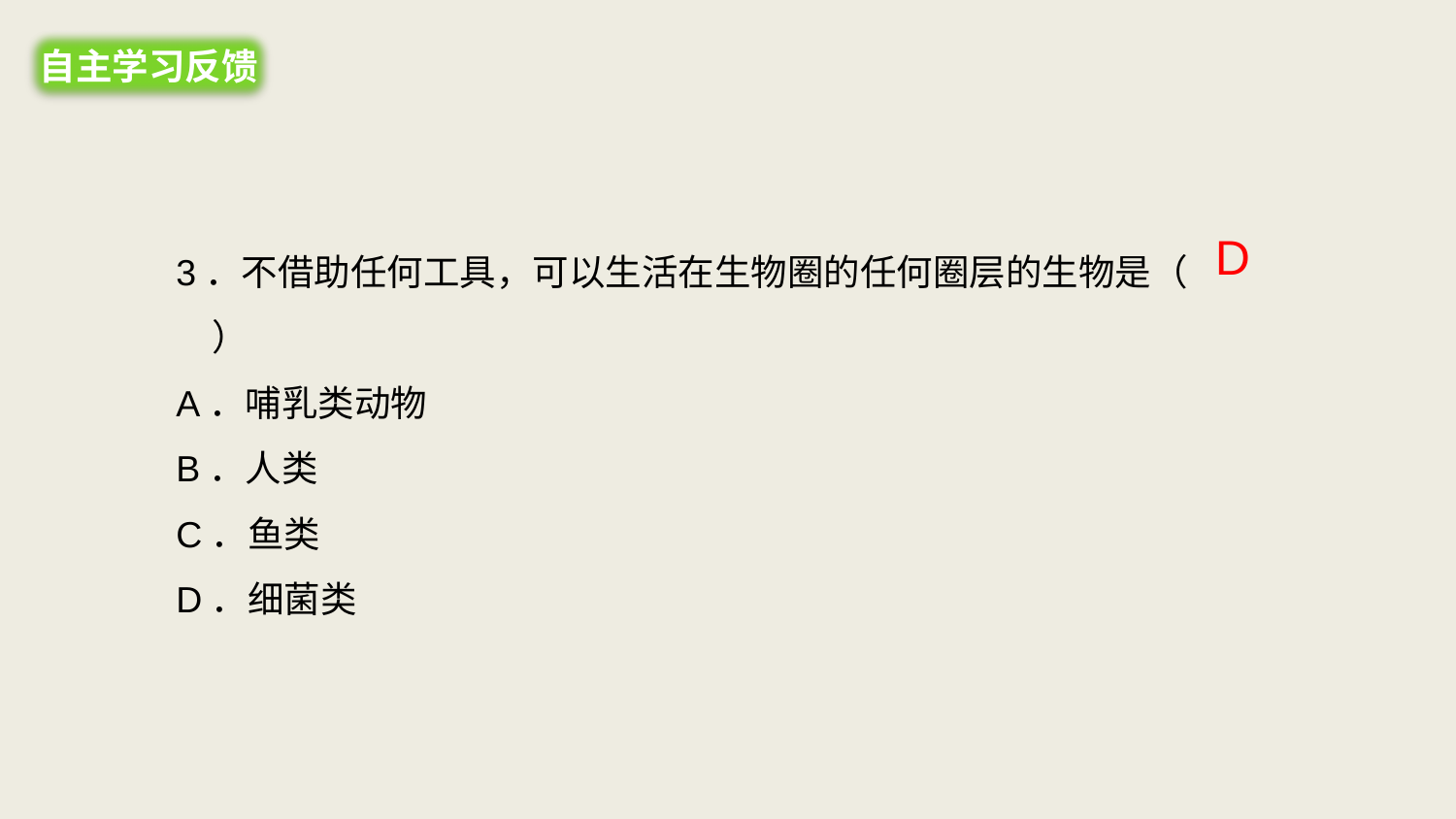

自主学习反馈
D
3．不借助任何工具，可以生活在生物圈的任何圈层的生物是（　　）
A．哺乳类动物
B．人类
C．鱼类
D．细菌类